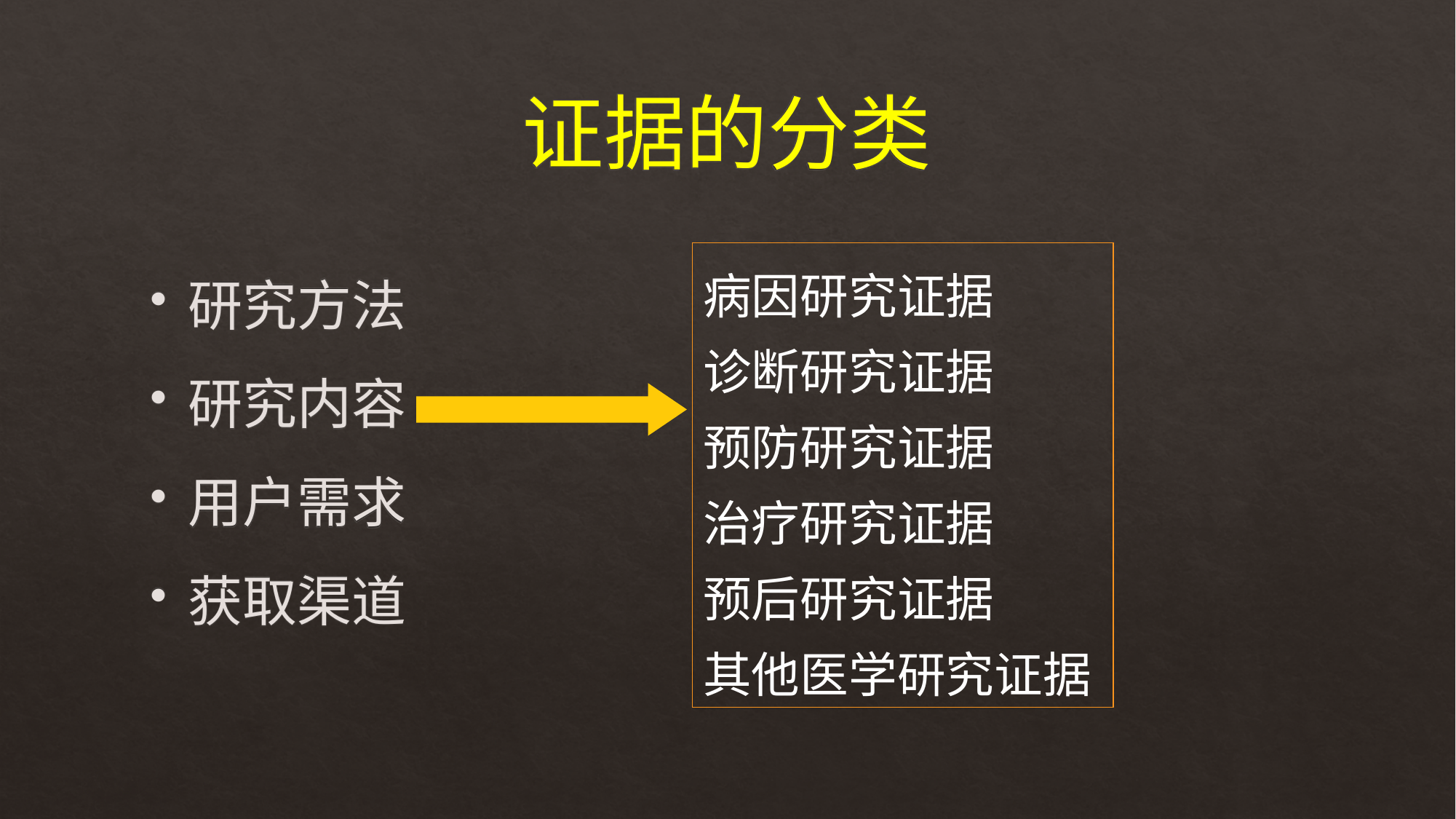

# 证据的分类
病因研究证据
诊断研究证据
预防研究证据
治疗研究证据
预后研究证据
其他医学研究证据
研究方法
研究内容
用户需求
获取渠道